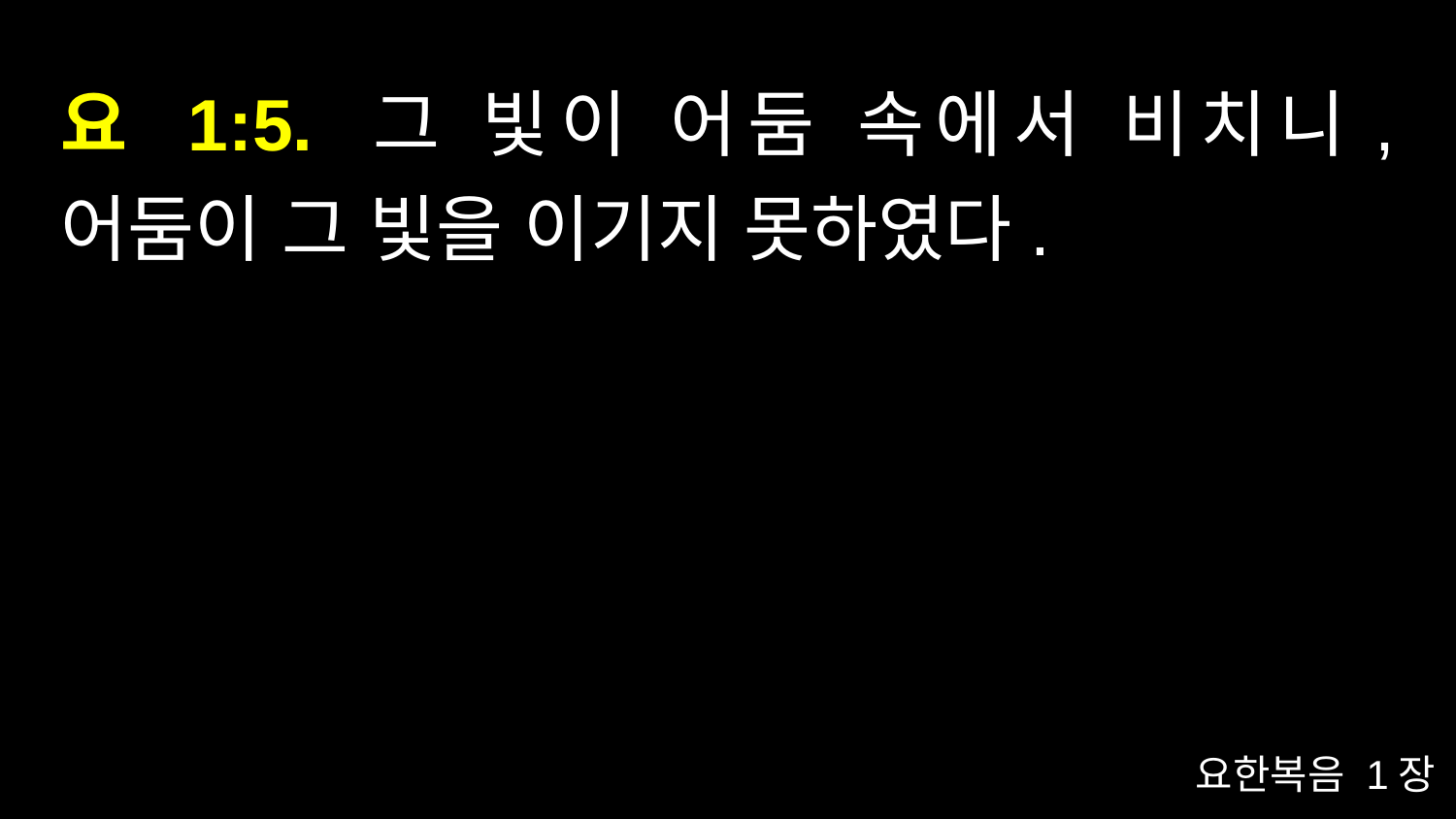

# 요 1:5. 그 빛이 어둠 속에서 비치니, 어둠이 그 빛을 이기지 못하였다.
요한복음 1장